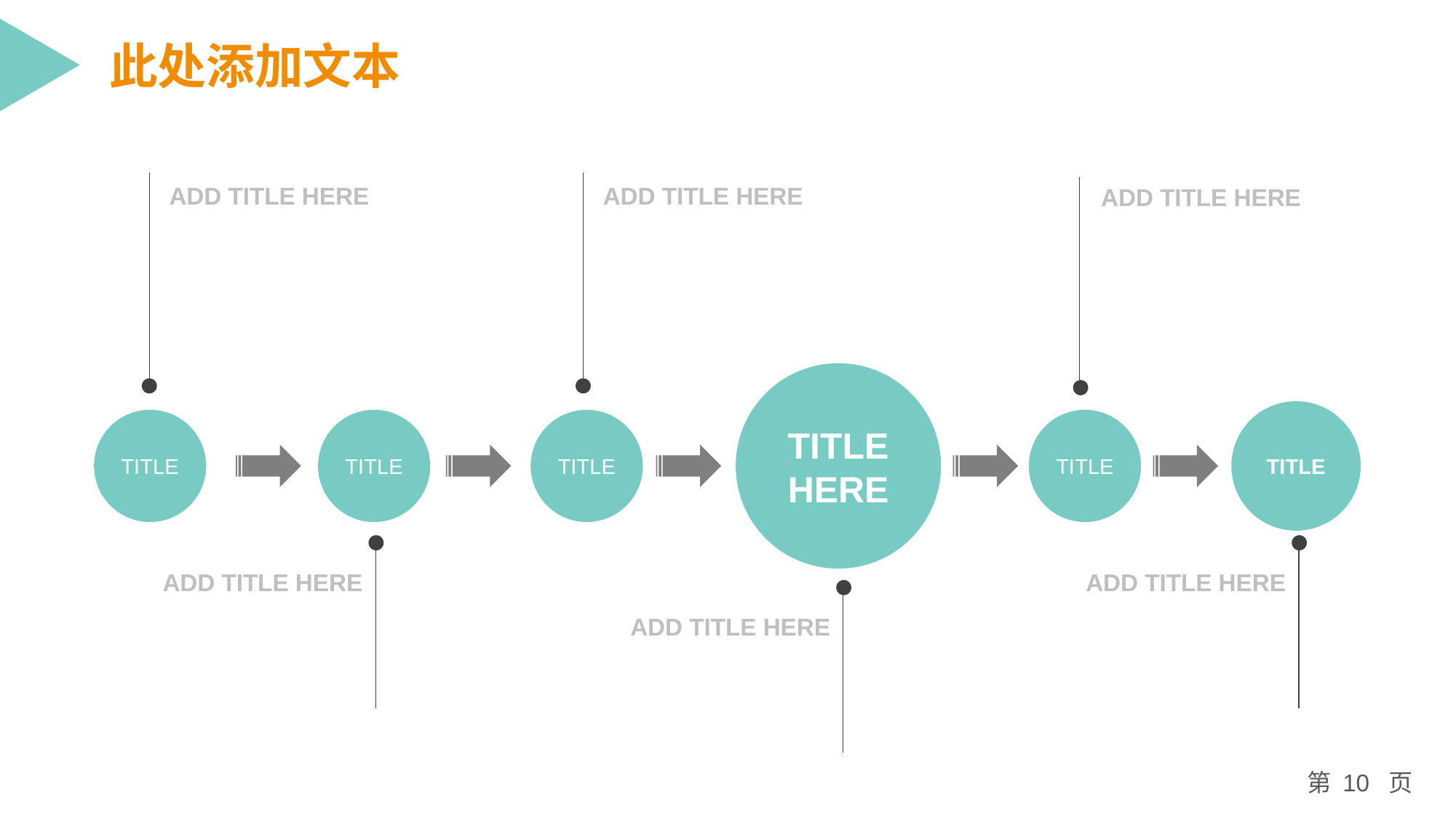

此处添加文本
ADD TITLE HERE

ADD TITLE HERE

ADD TITLE HERE

TITLE
HERE
TITLE
TITLE
TITLE
TITLE
TITLE

ADD TITLE HERE

ADD TITLE HERE

ADD TITLE HERE